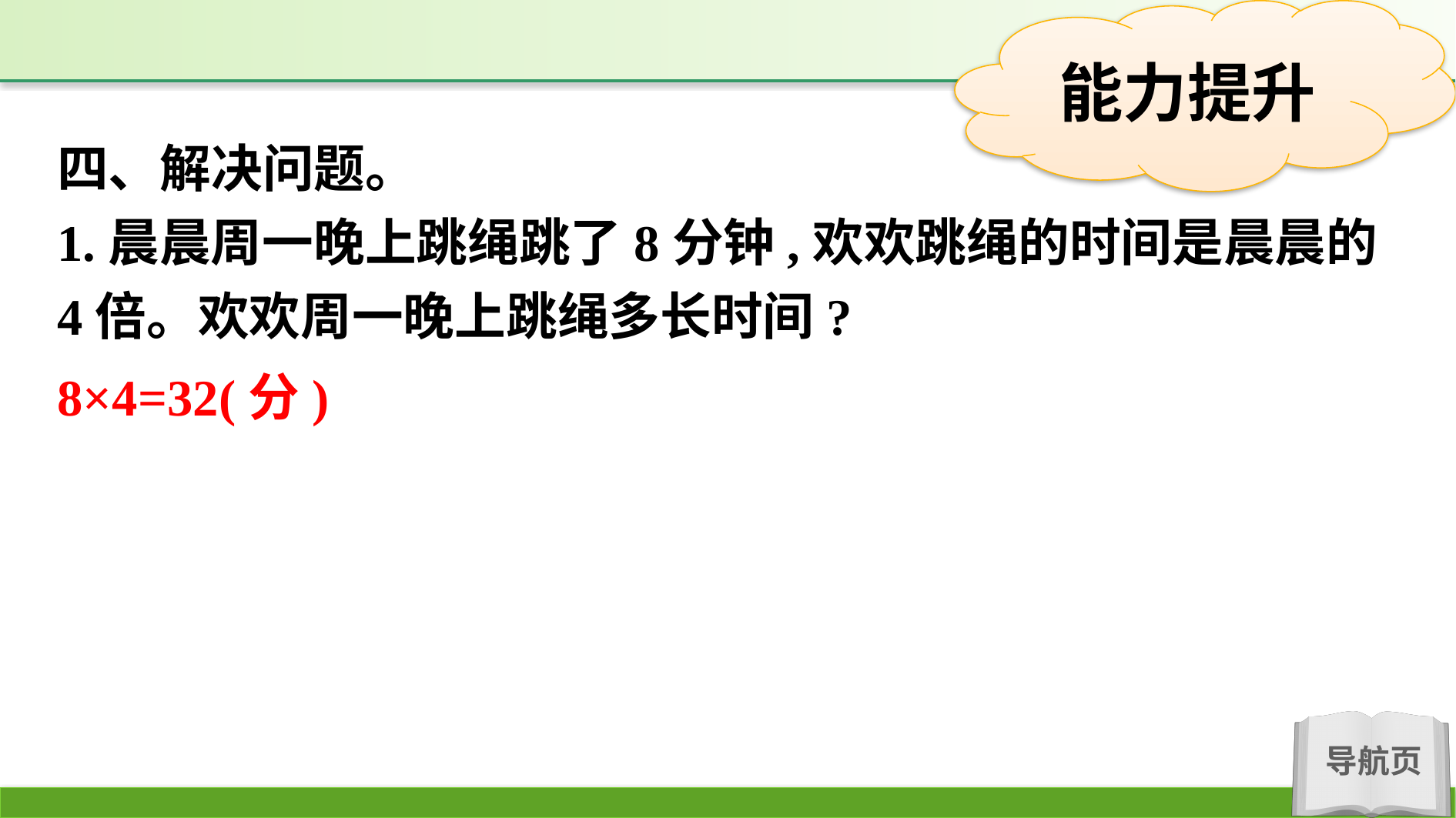

四、解决问题。
1.晨晨周一晚上跳绳跳了8分钟,欢欢跳绳的时间是晨晨的4倍。欢欢周一晚上跳绳多长时间?
8×4=32(分)